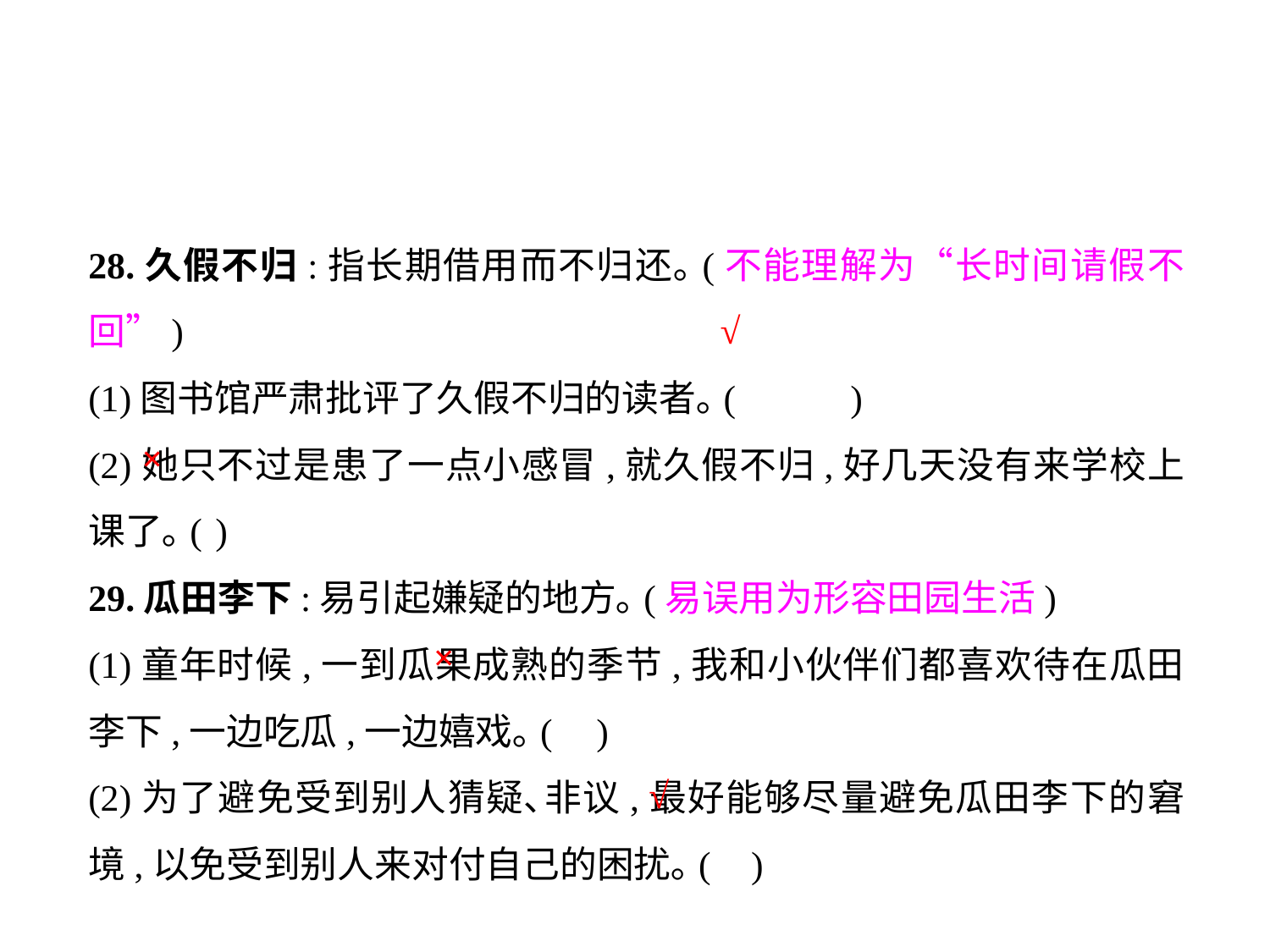

28.久假不归:指长期借用而不归还｡(不能理解为“长时间请假不回”)
(1)图书馆严肃批评了久假不归的读者｡(	)
(2)她只不过是患了一点小感冒,就久假不归,好几天没有来学校上课了｡(	)
29.瓜田李下:易引起嫌疑的地方｡(易误用为形容田园生活)
(1)童年时候,一到瓜果成熟的季节,我和小伙伴们都喜欢待在瓜田李下,一边吃瓜,一边嬉戏｡(	)
(2)为了避免受到别人猜疑､非议,最好能够尽量避免瓜田李下的窘境,以免受到别人来对付自己的困扰｡(	   )
√
×
×
√